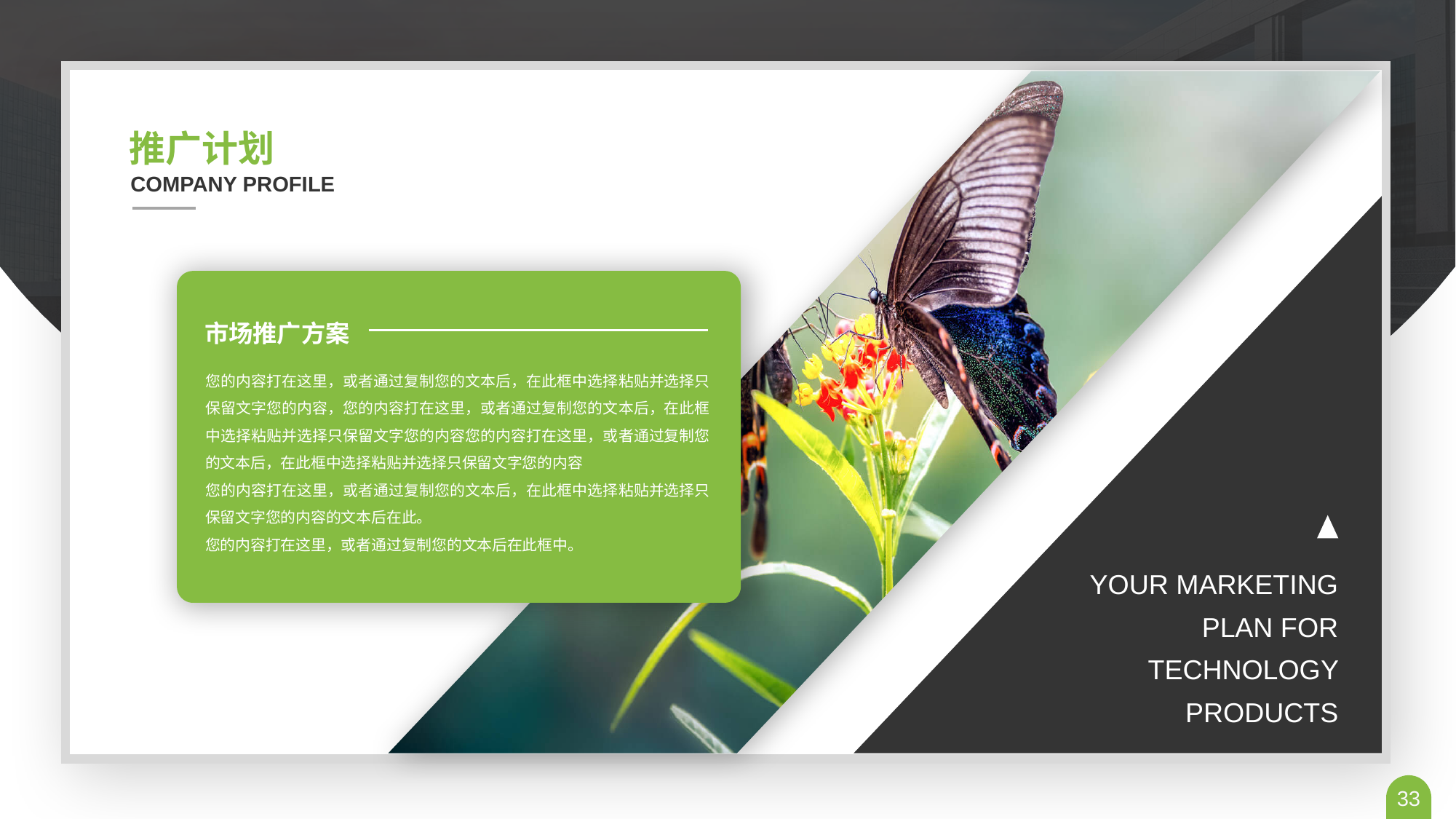

推广计划
COMPANY PROFILE

市场推广方案
您的内容打在这里，或者通过复制您的文本后，在此框中选择粘贴并选择只保留文字您的内容，您的内容打在这里，或者通过复制您的文本后，在此框中选择粘贴并选择只保留文字您的内容您的内容打在这里，或者通过复制您的文本后，在此框中选择粘贴并选择只保留文字您的内容
您的内容打在这里，或者通过复制您的文本后，在此框中选择粘贴并选择只保留文字您的内容的文本后在此。
您的内容打在这里，或者通过复制您的文本后在此框中。

YOUR MARKETING
 PLAN FOR TECHNOLOGY PRODUCTS